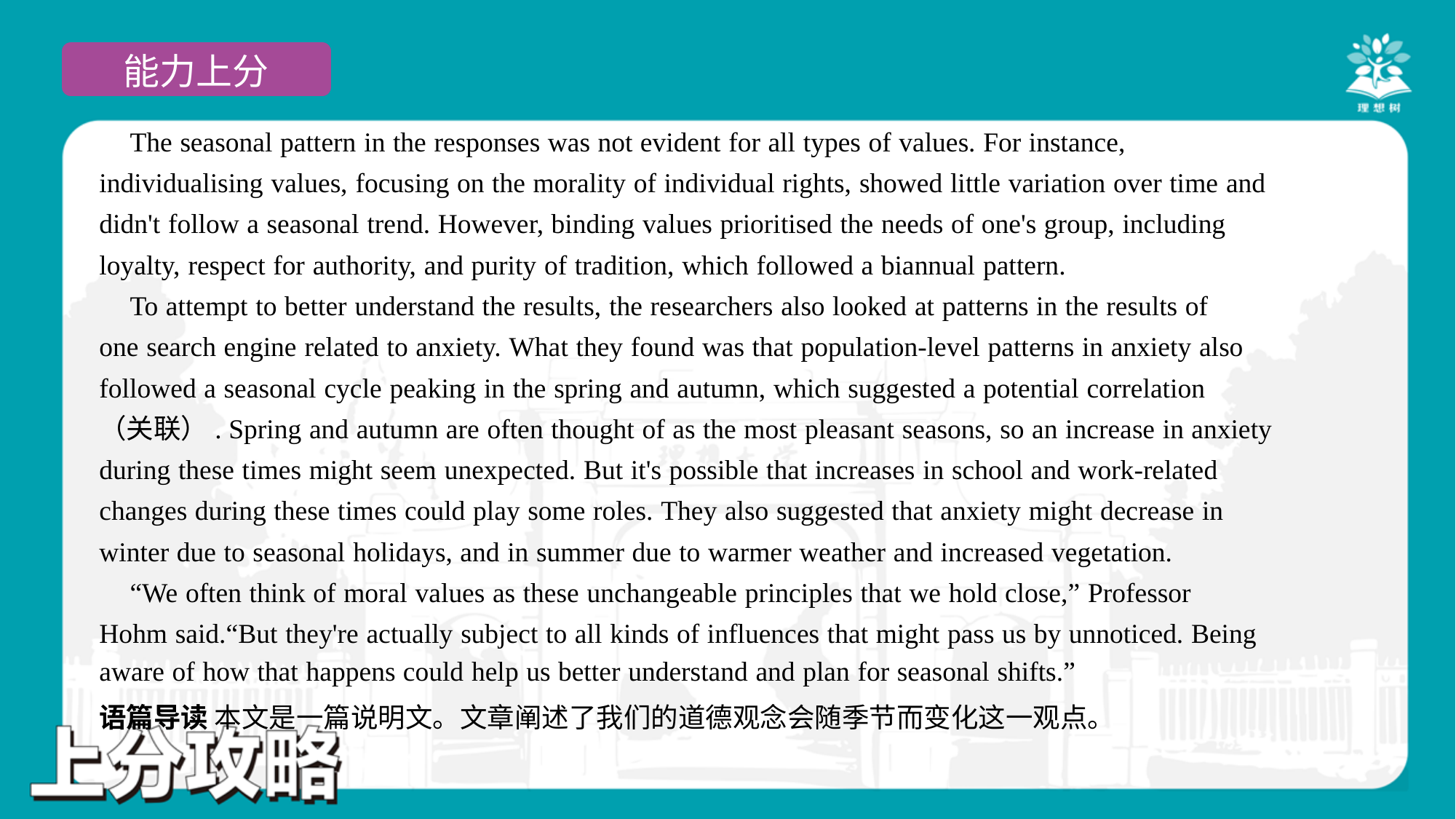

The seasonal pattern in the responses was not evident for all types of values. For instance,
individualising values, focusing on the morality of individual rights, showed little variation over time and
didn't follow a seasonal trend. However, binding values prioritised the needs of one's group, including
loyalty, respect for authority, and purity of tradition, which followed a biannual pattern.
    To attempt to better understand the results, the researchers also looked at patterns in the results of
one search engine related to anxiety. What they found was that population-level patterns in anxiety also
followed a seasonal cycle peaking in the spring and autumn, which suggested a potential correlation
（关联）. Spring and autumn are often thought of as the most pleasant seasons, so an increase in anxiety
during these times might seem unexpected. But it's possible that increases in school and work-related
changes during these times could play some roles. They also suggested that anxiety might decrease in
winter due to seasonal holidays, and in summer due to warmer weather and increased vegetation.
    “We often think of moral values as these unchangeable principles that we hold close,” Professor
Hohm said.“But they're actually subject to all kinds of influences that might pass us by unnoticed. Being
aware of how that happens could help us better understand and plan for seasonal shifts.”#6
语篇导读 本文是一篇说明文。文章阐述了我们的道德观念会随季节而变化这一观点。